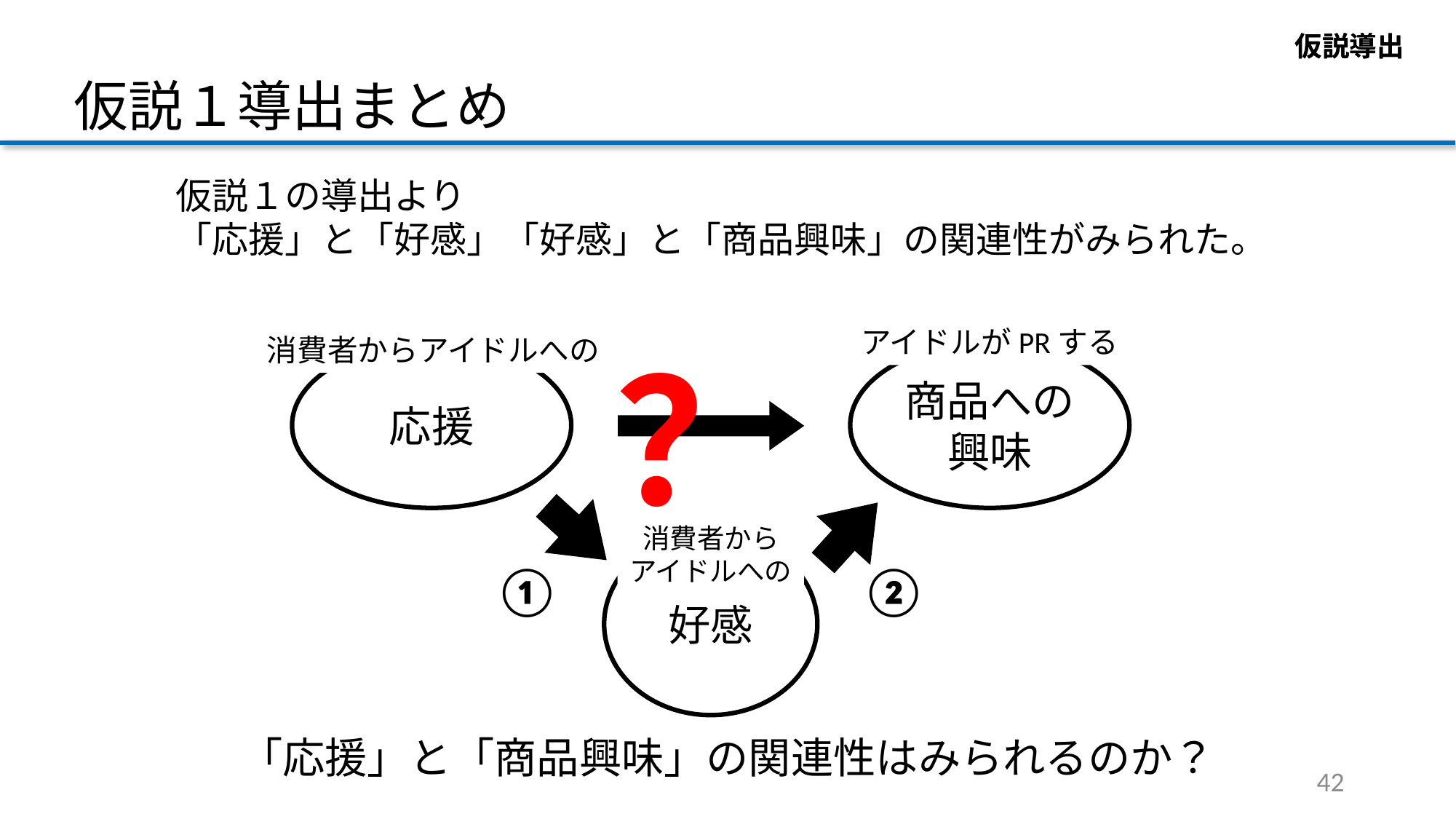

仮説導出
仮説導出
仮説１導出まとめ
仮説１の導出より
「応援」と「好感」「好感」と「商品興味」の関連性がみられた。
アイドルがPRする
消費者からアイドルへの
？
応援
商品への興味

好感

①
②
消費者から
アイドルへの
「応援」と「商品興味」の関連性はみられるのか？
42